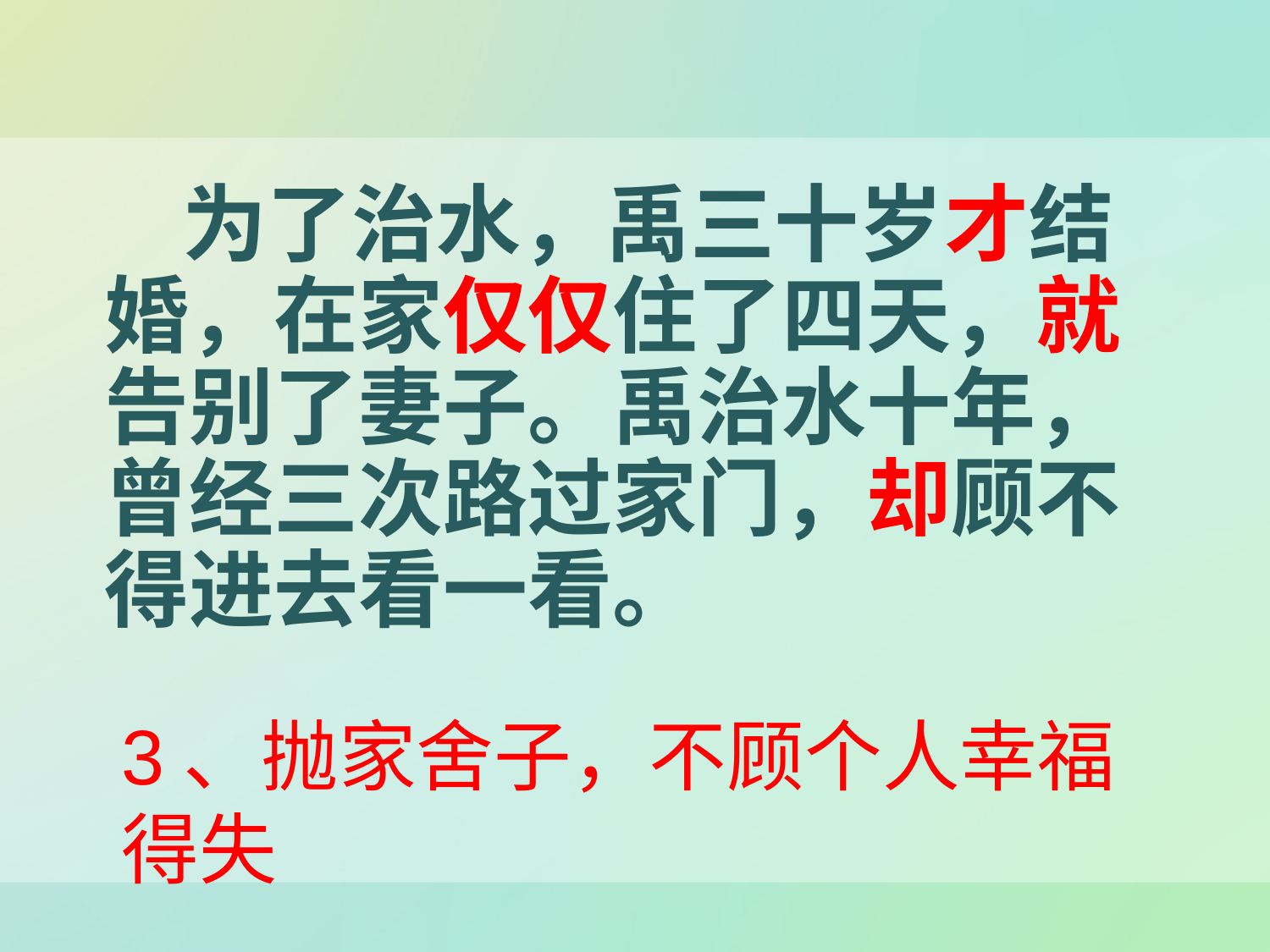

# 为了治水，禹三十岁才结婚，在家仅仅住了四天，就告别了妻子。禹治水十年，曾经三次路过家门，却顾不得进去看一看。

3、抛家舍子，不顾个人幸福得失